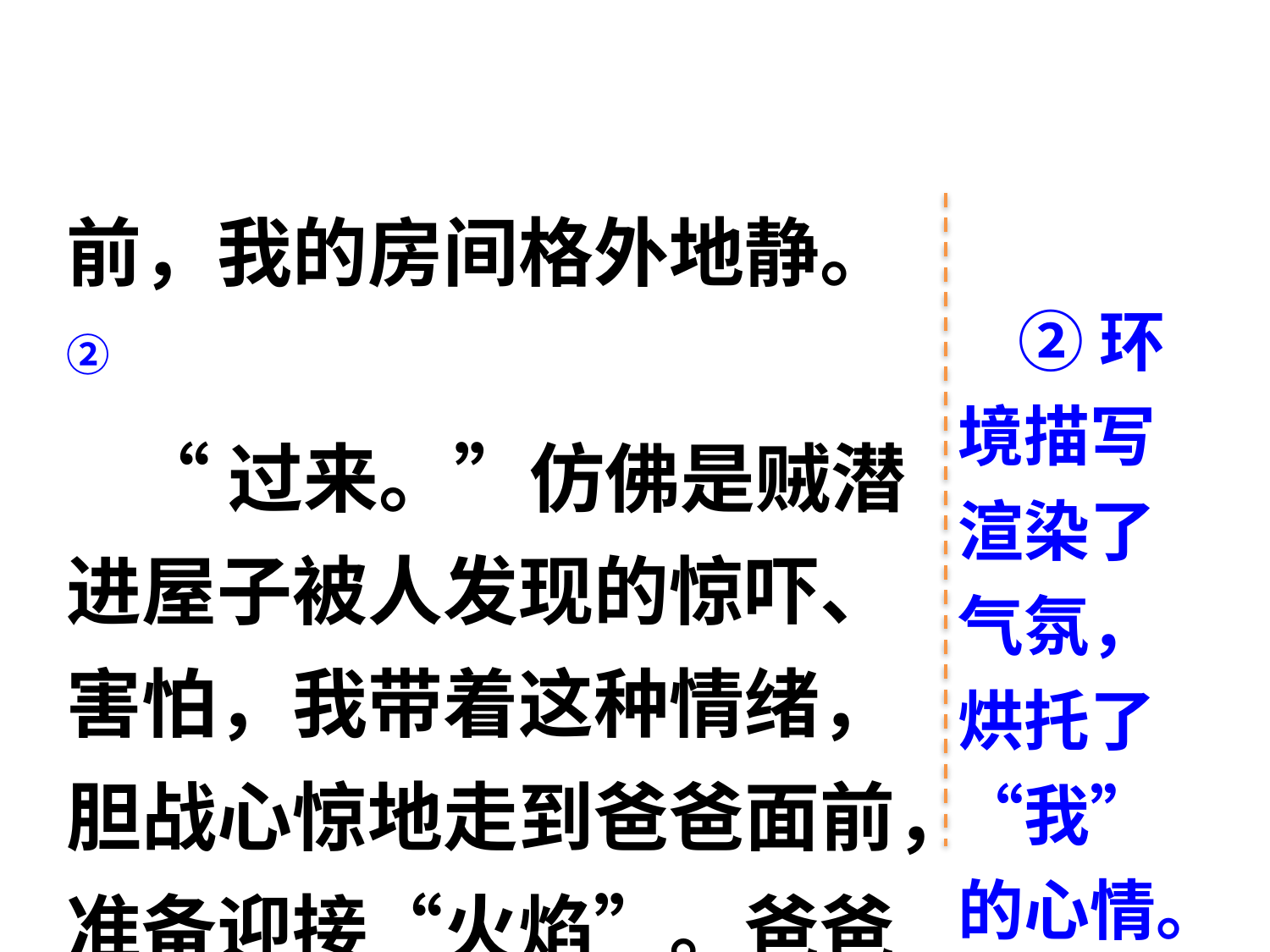

前，我的房间格外地静。②
    “过来。”仿佛是贼潜进屋子被人发现的惊吓、害怕，我带着这种情绪，胆战心惊地走到爸爸面前，准备迎接“火焰”。爸爸用极其微弱的声音，试图掩盖自己的怒火。
    ②环境描写渲染了气氛，烘托了“我”的心情。